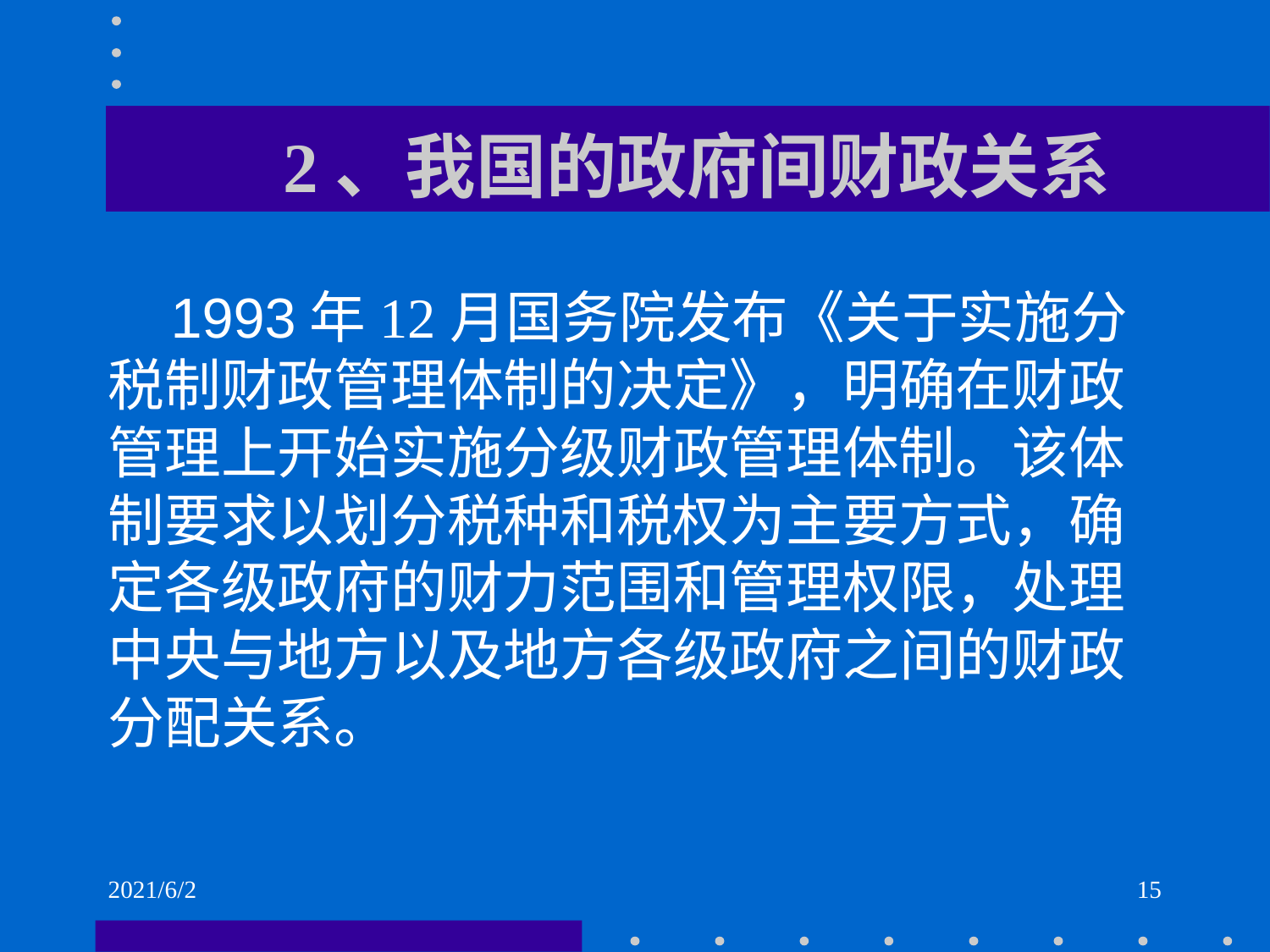

# 2、我国的政府间财政关系
    1993年12月国务院发布《关于实施分税制财政管理体制的决定》，明确在财政管理上开始实施分级财政管理体制。该体制要求以划分税种和税权为主要方式，确定各级政府的财力范围和管理权限，处理中央与地方以及地方各级政府之间的财政分配关系。

2021/6/2
15